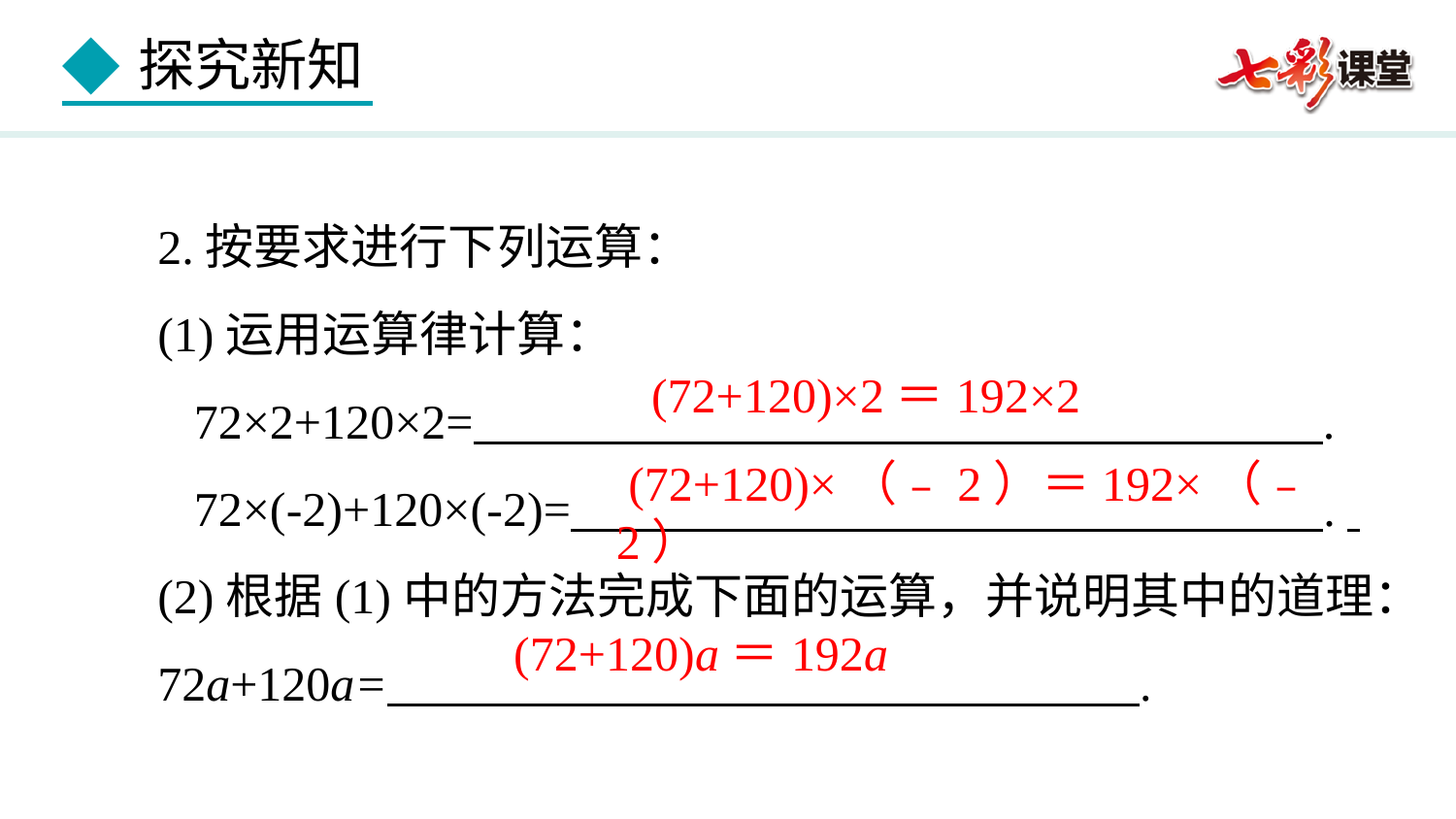

2.按要求进行下列运算：
(1)运用运算律计算：
   72×2+120×2=                                                                      .
   72×(-2)+120×(-2)=                                                              .
(2)根据(1)中的方法完成下面的运算，并说明其中的道理：72a+120a=                                                              .
 (72+120)×2＝192×2
 (72+120)×（﹣2）＝192×（﹣2）
 (72+120)a＝192a